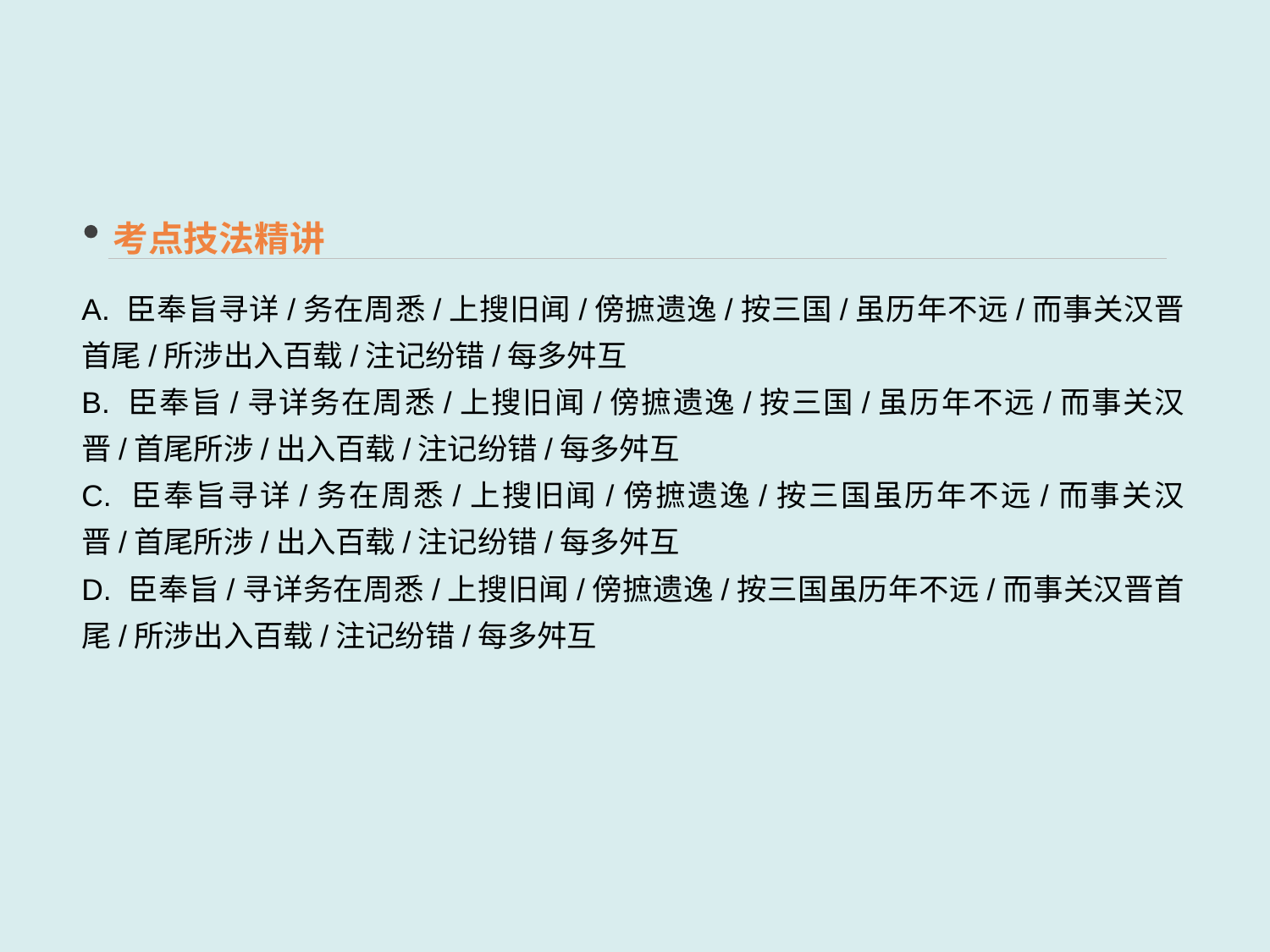

考点技法精讲

A. 臣奉旨寻详/务在周悉/上搜旧闻/傍摭遗逸/按三国/虽历年不远/而事关汉晋首尾/所涉出入百载/注记纷错/每多舛互
B. 臣奉旨/寻详务在周悉/上搜旧闻/傍摭遗逸/按三国/虽历年不远/而事关汉晋/首尾所涉/出入百载/注记纷错/每多舛互
C. 臣奉旨寻详/务在周悉/上搜旧闻/傍摭遗逸/按三国虽历年不远/而事关汉晋/首尾所涉/出入百载/注记纷错/每多舛互
D. 臣奉旨/寻详务在周悉/上搜旧闻/傍摭遗逸/按三国虽历年不远/而事关汉晋首尾/所涉出入百载/注记纷错/每多舛互